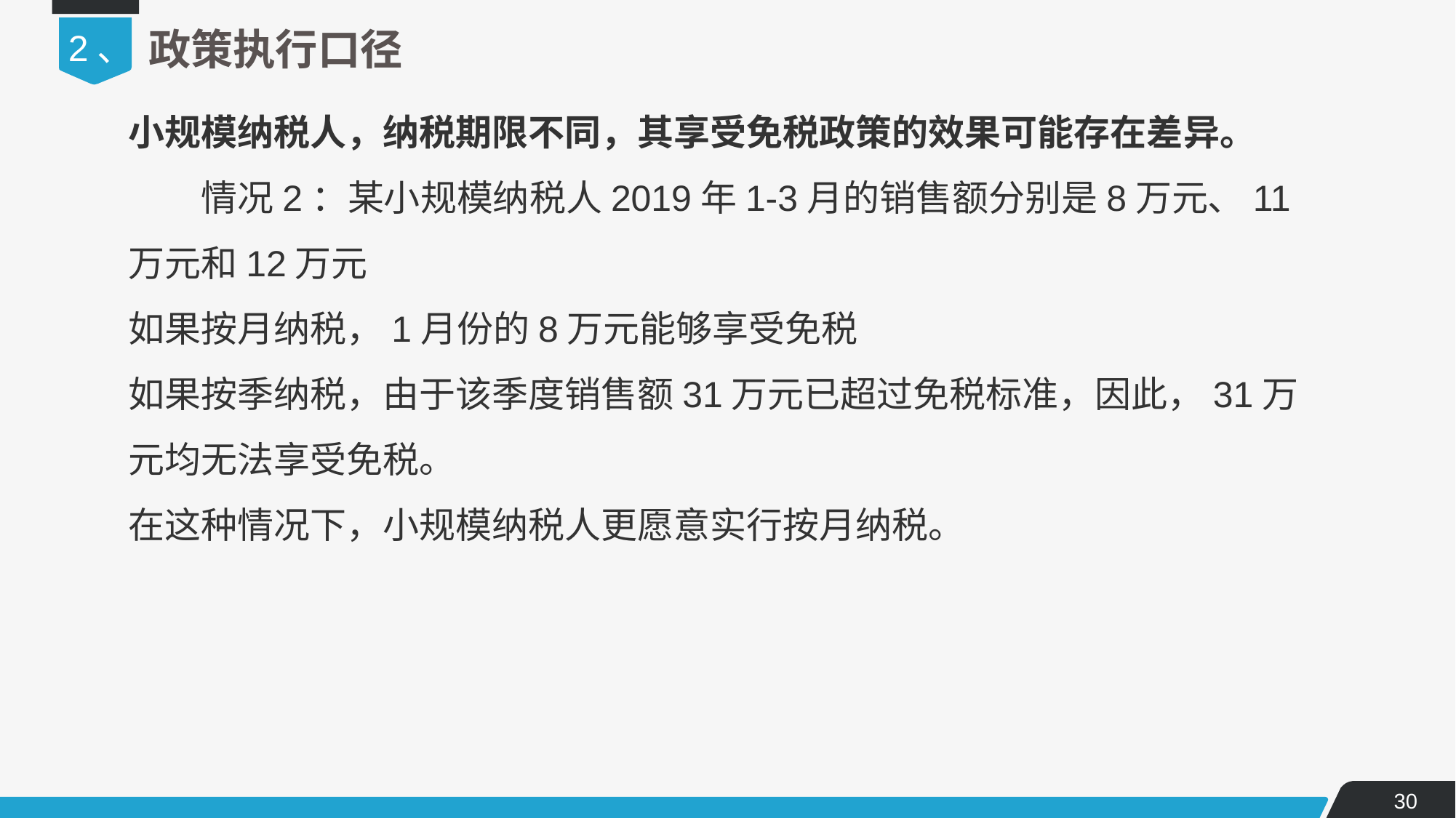

2、
政策执行口径
小规模纳税人，纳税期限不同，其享受免税政策的效果可能存在差异。
　　情况2：某小规模纳税人2019年1-3月的销售额分别是8万元、11万元和12万元
如果按月纳税，1月份的8万元能够享受免税
如果按季纳税，由于该季度销售额31万元已超过免税标准，因此，31万元均无法享受免税。
在这种情况下，小规模纳税人更愿意实行按月纳税。